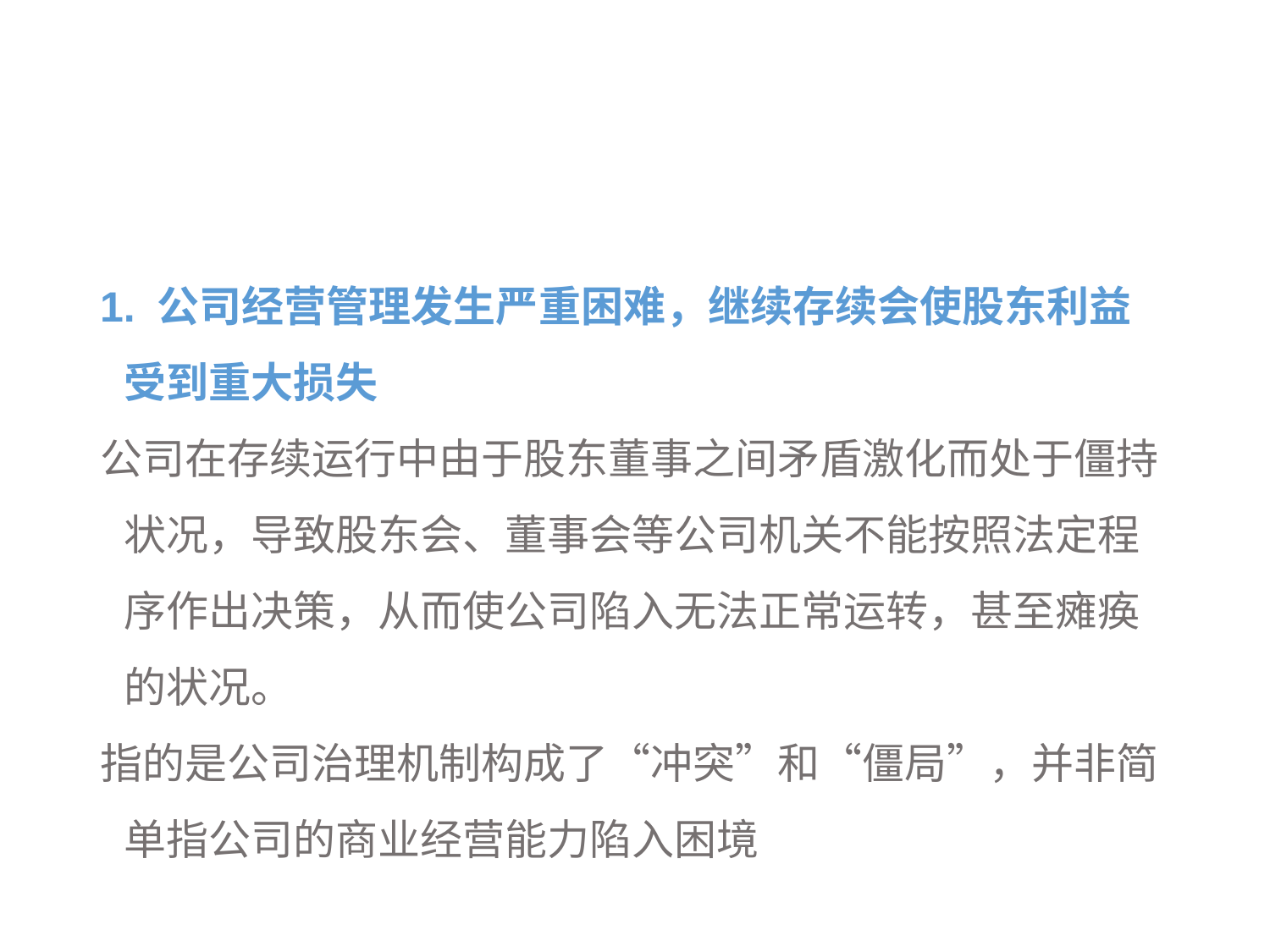

#
1. 公司经营管理发生严重困难，继续存续会使股东利益受到重大损失
公司在存续运行中由于股东董事之间矛盾激化而处于僵持状况，导致股东会、董事会等公司机关不能按照法定程序作出决策，从而使公司陷入无法正常运转，甚至瘫痪的状况。
指的是公司治理机制构成了“冲突”和“僵局”，并非简单指公司的商业经营能力陷入困境